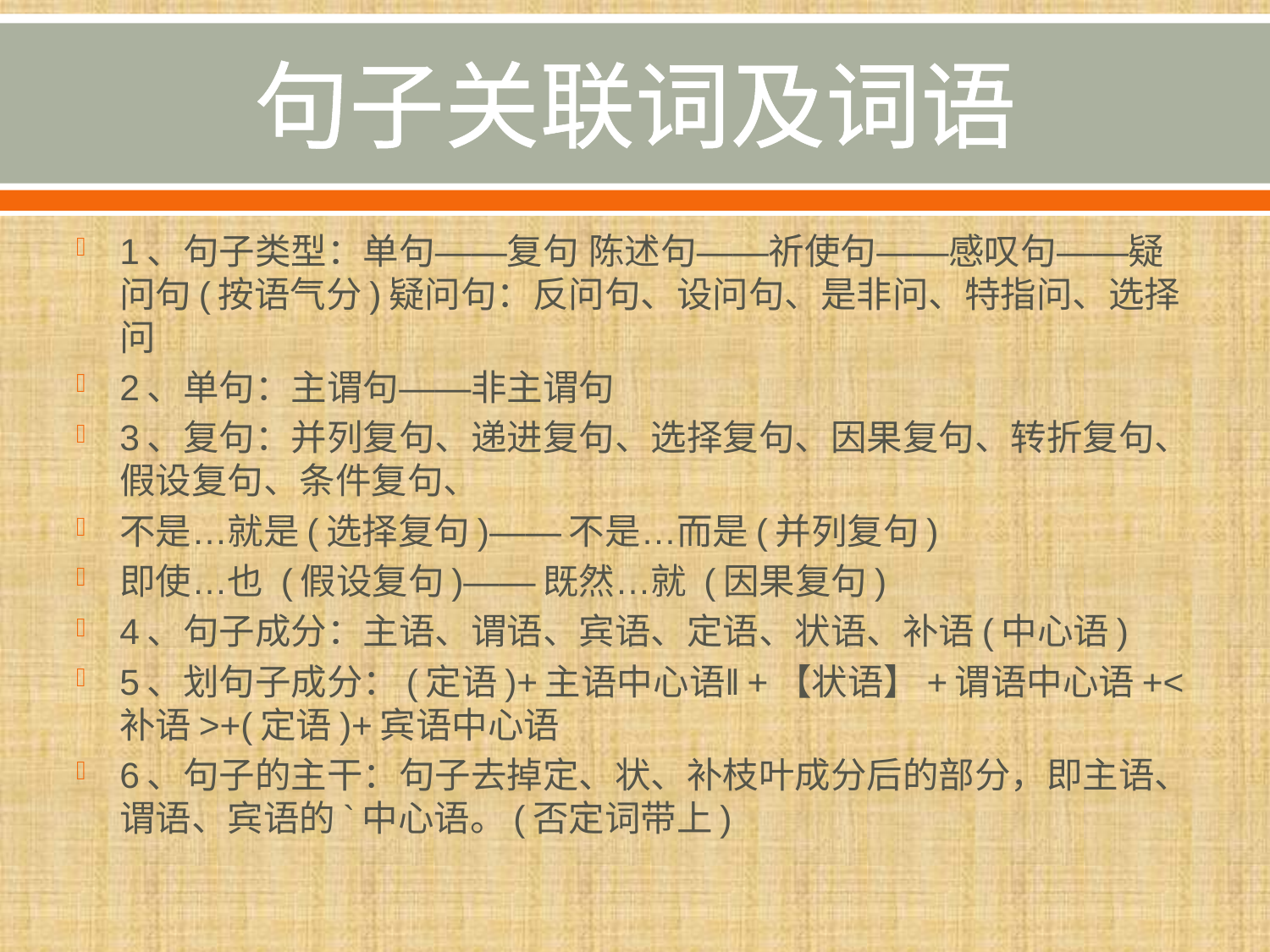

# 句子关联词及词语
1、句子类型：单句——复句 陈述句——祈使句——感叹句——疑问句(按语气分)疑问句：反问句、设问句、是非问、特指问、选择问
2、单句：主谓句——非主谓句
3、复句：并列复句、递进复句、选择复句、因果复句、转折复句、假设复句、条件复句、
不是…就是(选择复句)——不是…而是(并列复句)
即使…也 (假设复句)——既然…就 (因果复句)
4、句子成分：主语、谓语、宾语、定语、状语、补语(中心语)
5、划句子成分：(定语)+主语中心语‖+【状语】+谓语中心语+<补语>+(定语)+宾语中心语
6、句子的主干：句子去掉定、状、补枝叶成分后的部分，即主语、谓语、宾语的`中心语。(否定词带上)